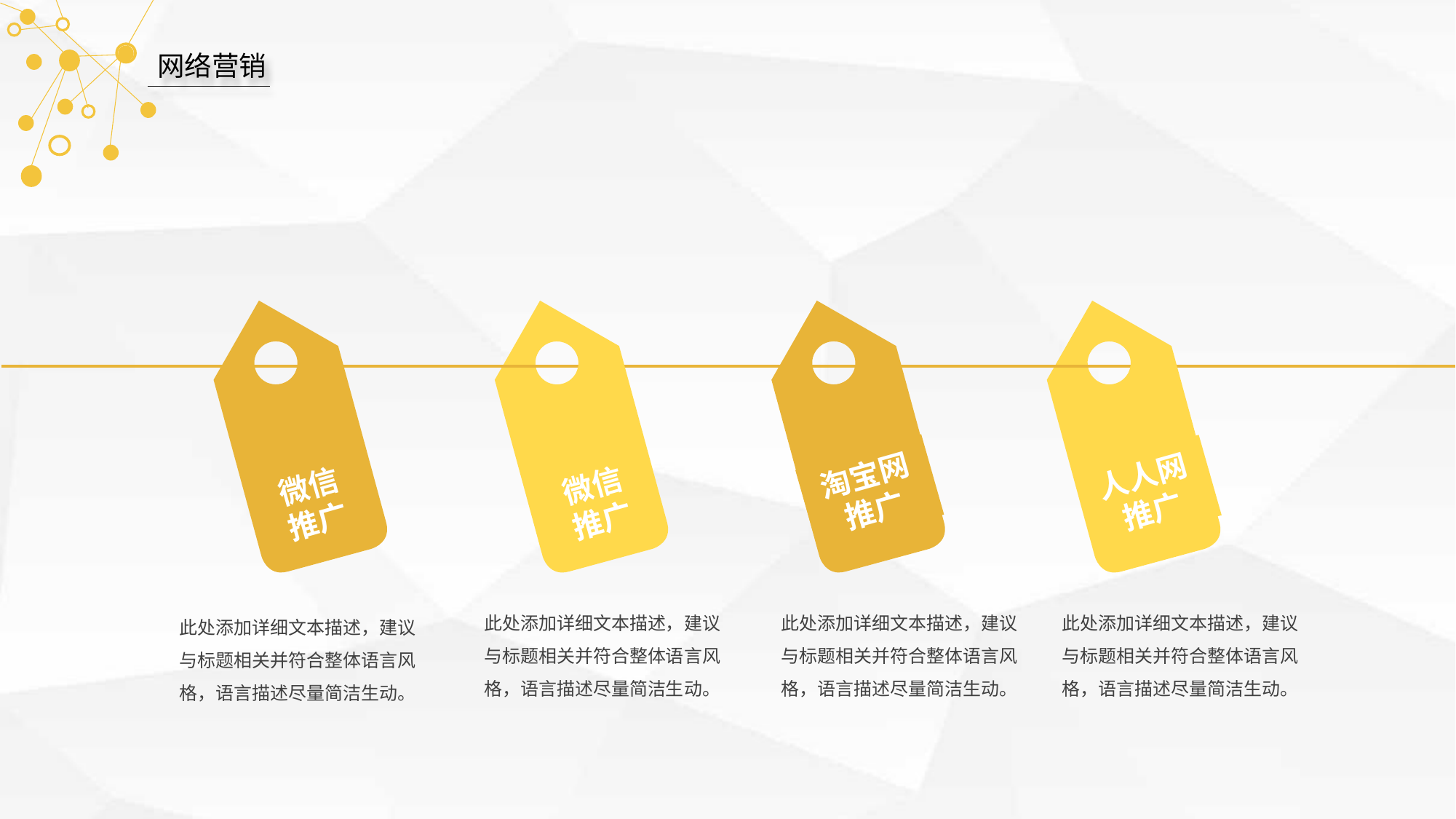

延迟符

网络营销

淘宝网推广

微信推广

微信推广

人人网推广
此处添加详细文本描述，建议与标题相关并符合整体语言风格，语言描述尽量简洁生动。
此处添加详细文本描述，建议与标题相关并符合整体语言风格，语言描述尽量简洁生动。
此处添加详细文本描述，建议与标题相关并符合整体语言风格，语言描述尽量简洁生动。
此处添加详细文本描述，建议与标题相关并符合整体语言风格，语言描述尽量简洁生动。